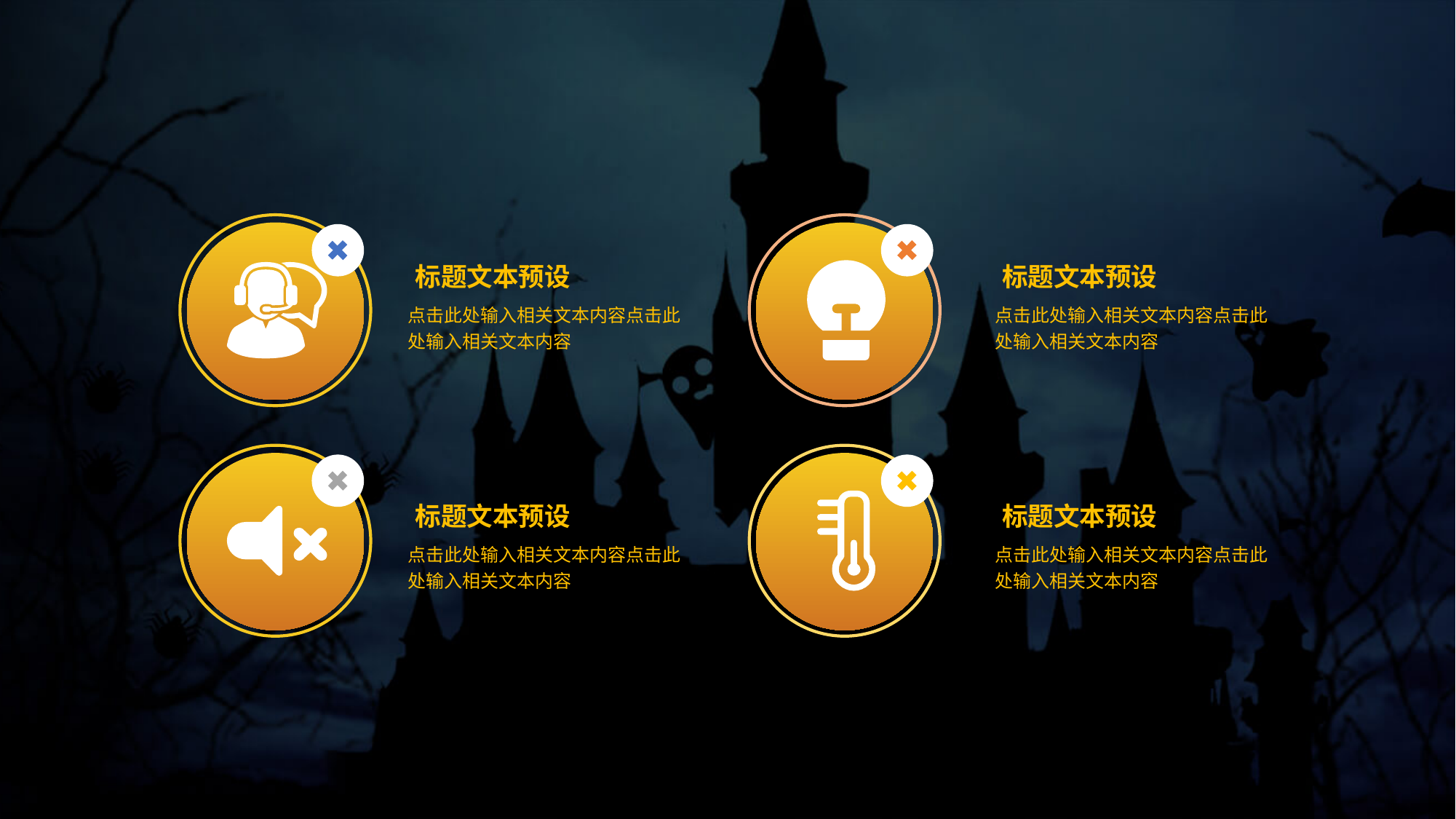

标题文本预设
标题文本预设
点击此处输入相关文本内容点击此处输入相关文本内容
点击此处输入相关文本内容点击此处输入相关文本内容
标题文本预设
标题文本预设
点击此处输入相关文本内容点击此处输入相关文本内容
点击此处输入相关文本内容点击此处输入相关文本内容